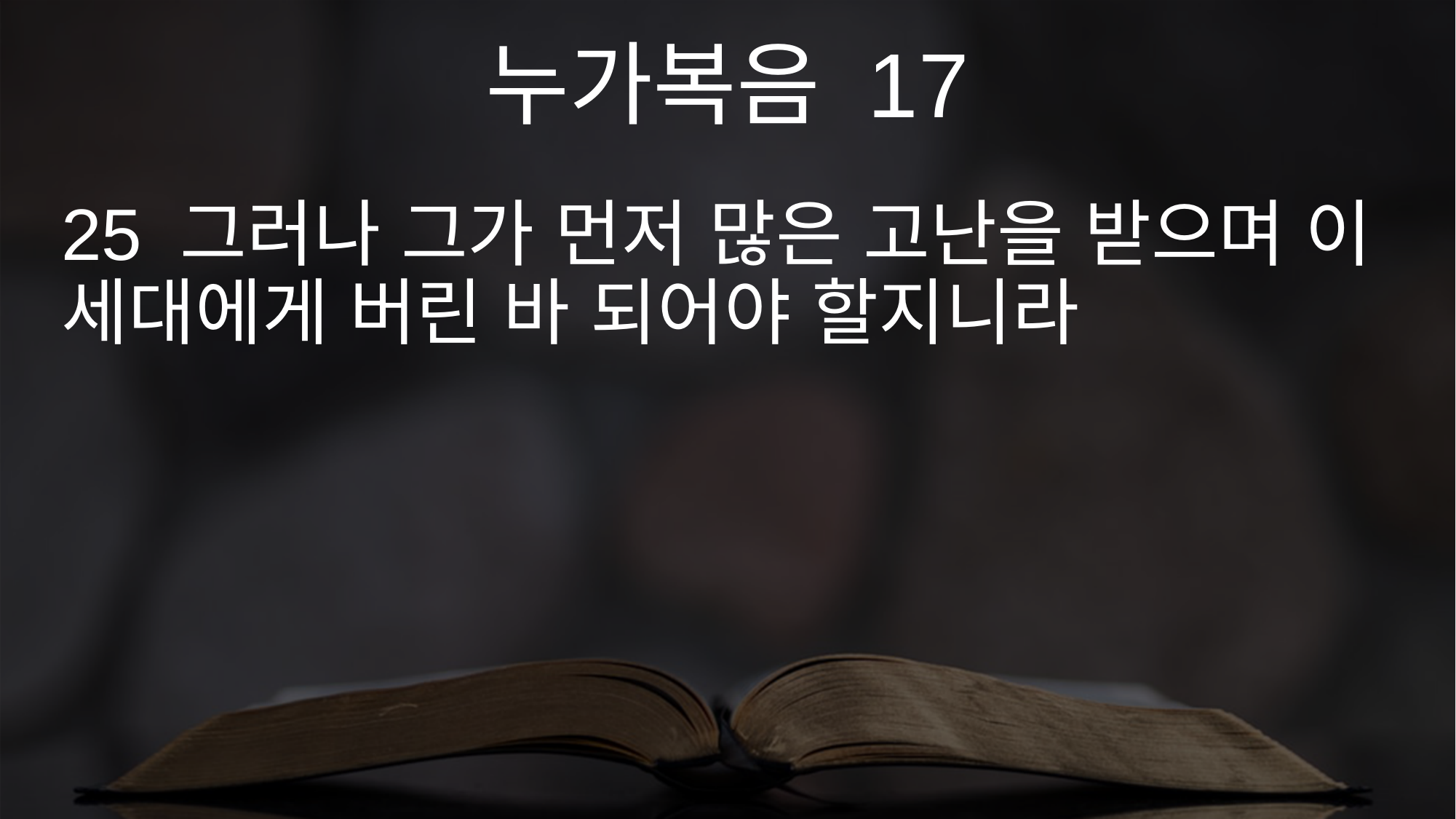

누가복음 17
25 그러나 그가 먼저 많은 고난을 받으며 이 세대에게 버린 바 되어야 할지니라